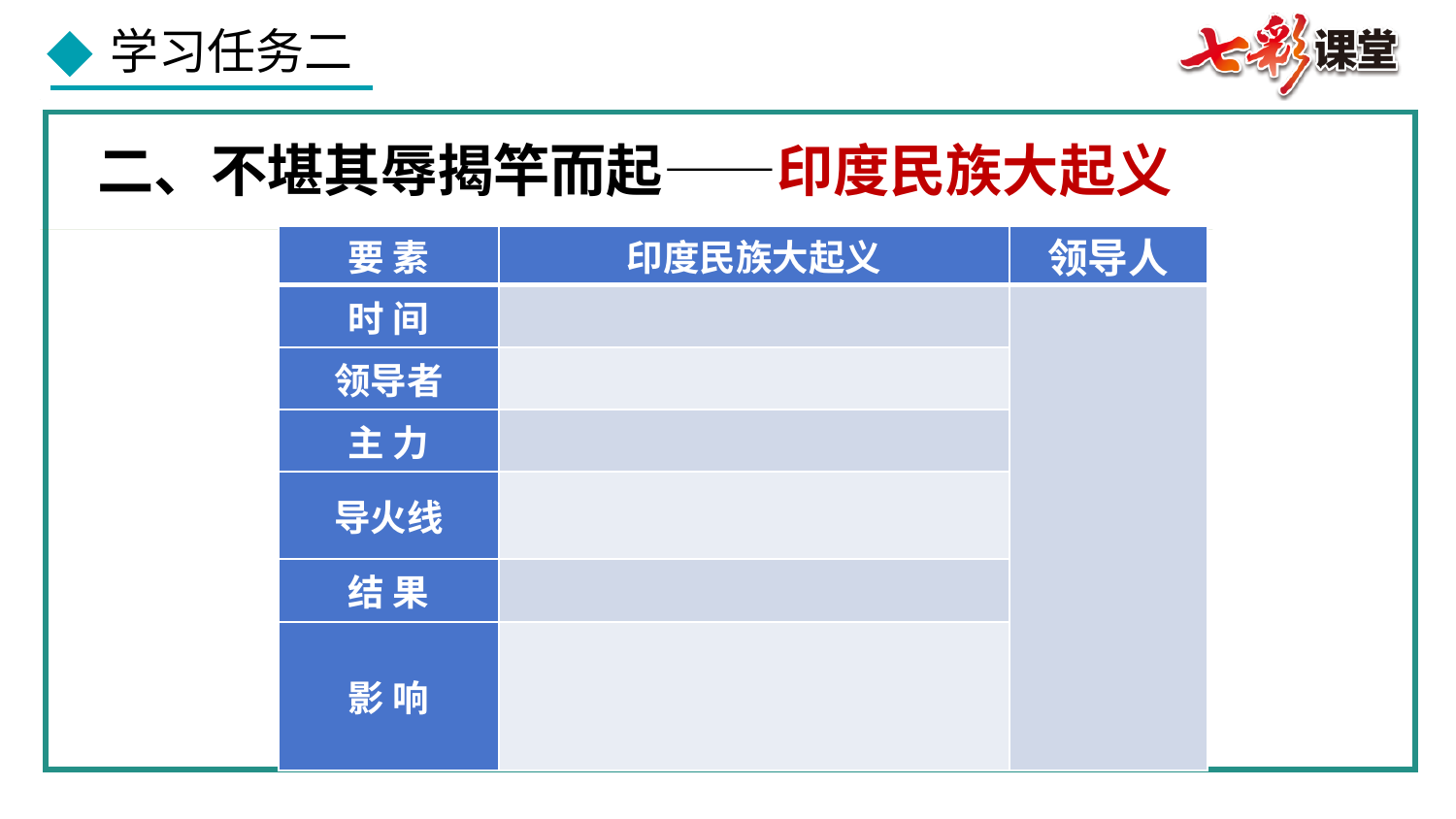

二、不堪其辱揭竿而起——印度民族大起义
| 要 素 | 印度民族大起义 | 领导人 |
| --- | --- | --- |
| 时 间 |  |  |
| 领导者 |  |  |
| 主 力 |  |  |
| 导火线 |  |  |
| 结 果 |  |  |
| 影 响 |  |  |